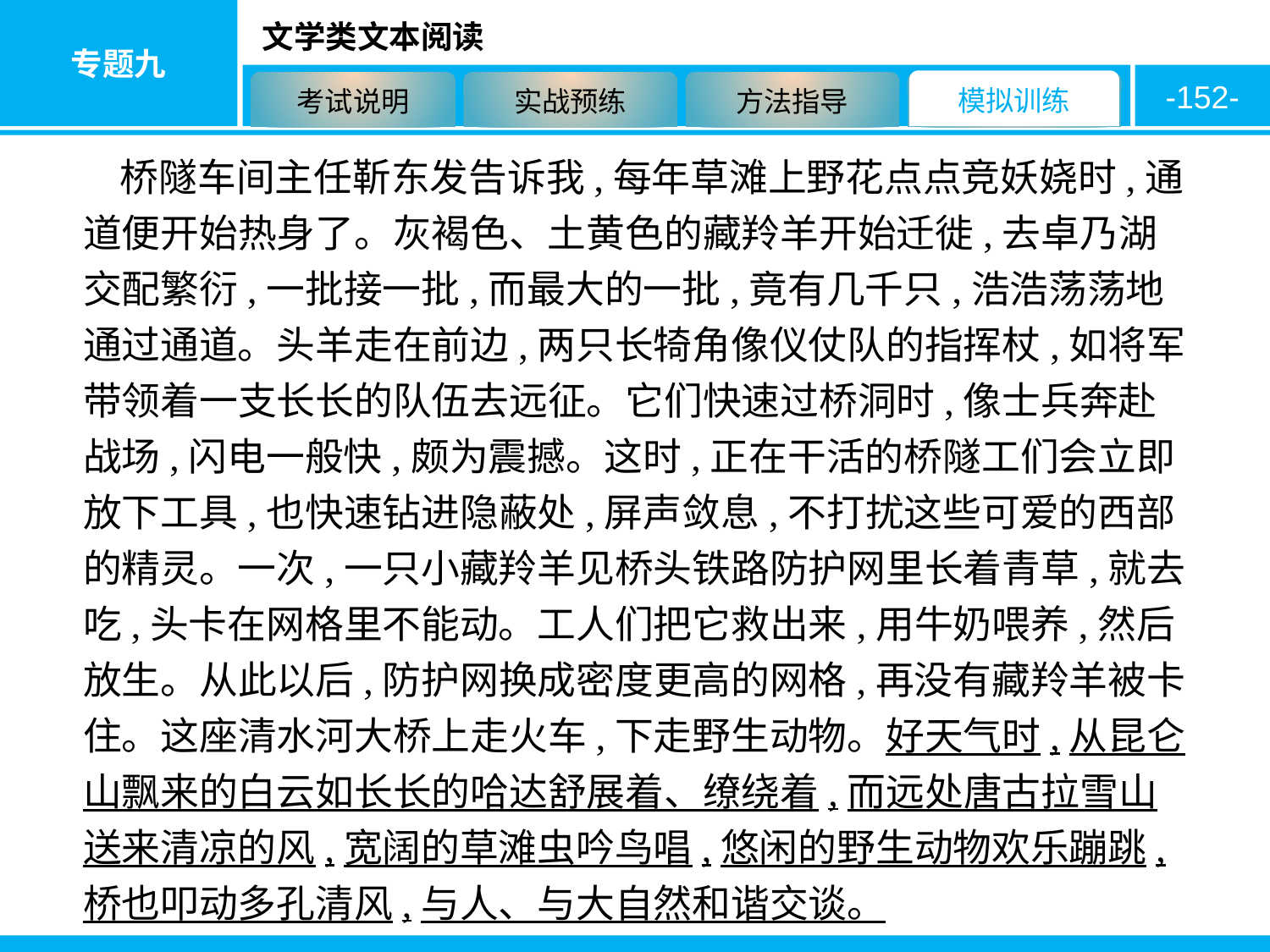

-152-
桥隧车间主任靳东发告诉我,每年草滩上野花点点竞妖娆时,通道便开始热身了。灰褐色、土黄色的藏羚羊开始迁徙,去卓乃湖交配繁衍,一批接一批,而最大的一批,竟有几千只,浩浩荡荡地通过通道。头羊走在前边,两只长犄角像仪仗队的指挥杖,如将军带领着一支长长的队伍去远征。它们快速过桥洞时,像士兵奔赴战场,闪电一般快,颇为震撼。这时,正在干活的桥隧工们会立即放下工具,也快速钻进隐蔽处,屏声敛息,不打扰这些可爱的西部的精灵。一次,一只小藏羚羊见桥头铁路防护网里长着青草,就去吃,头卡在网格里不能动。工人们把它救出来,用牛奶喂养,然后放生。从此以后,防护网换成密度更高的网格,再没有藏羚羊被卡住。这座清水河大桥上走火车,下走野生动物。好天气时,从昆仑山飘来的白云如长长的哈达舒展着、缭绕着,而远处唐古拉雪山送来清凉的风,宽阔的草滩虫吟鸟唱,悠闲的野生动物欢乐蹦跳,桥也叩动多孔清风,与人、与大自然和谐交谈。